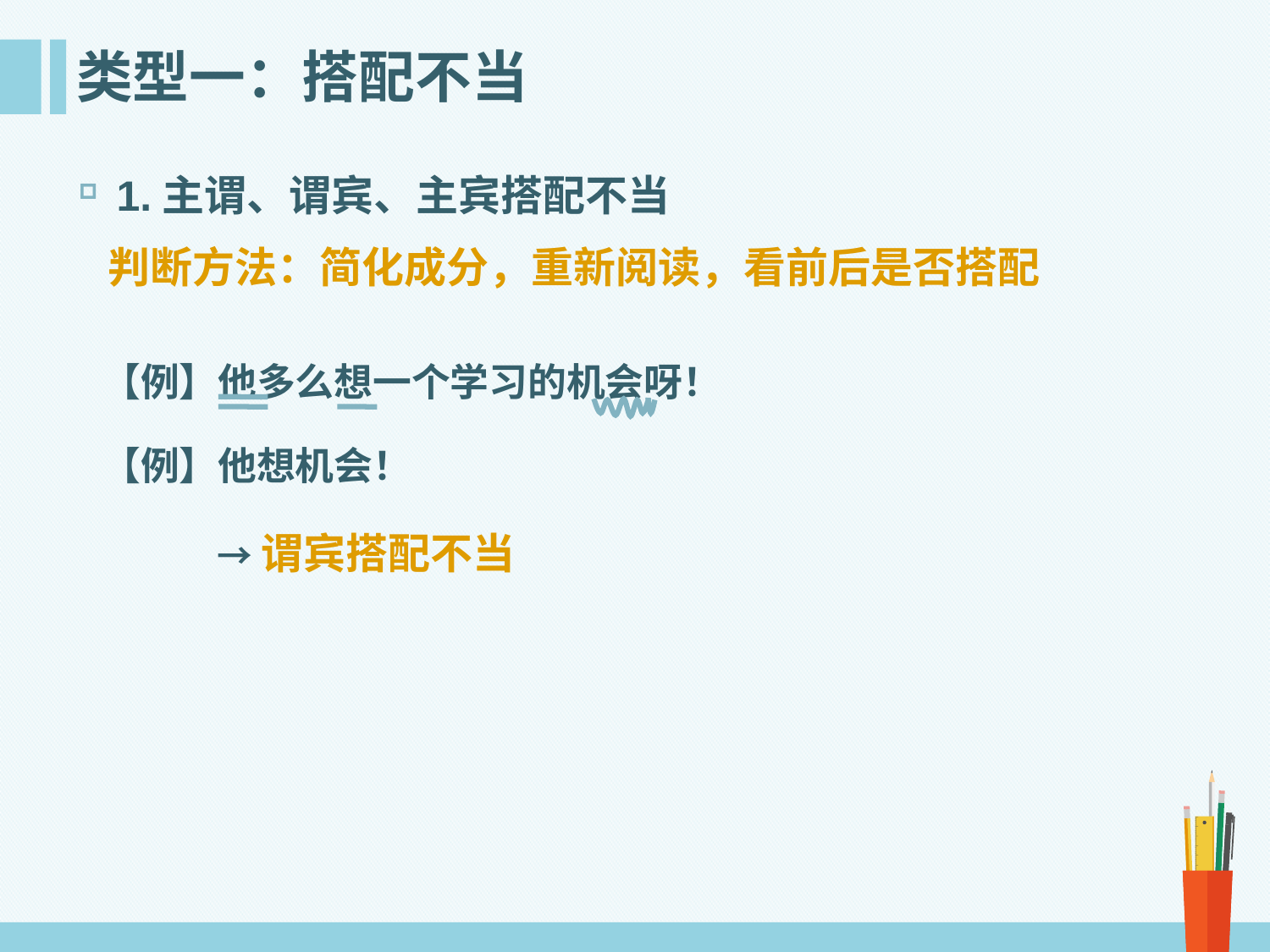

# 类型一：搭配不当
1.主谓、谓宾、主宾搭配不当
  判断方法：简化成分，重新阅读，看前后是否搭配
【例】他多么想一个学习的机会呀！

【例】他想机会！

→谓宾搭配不当